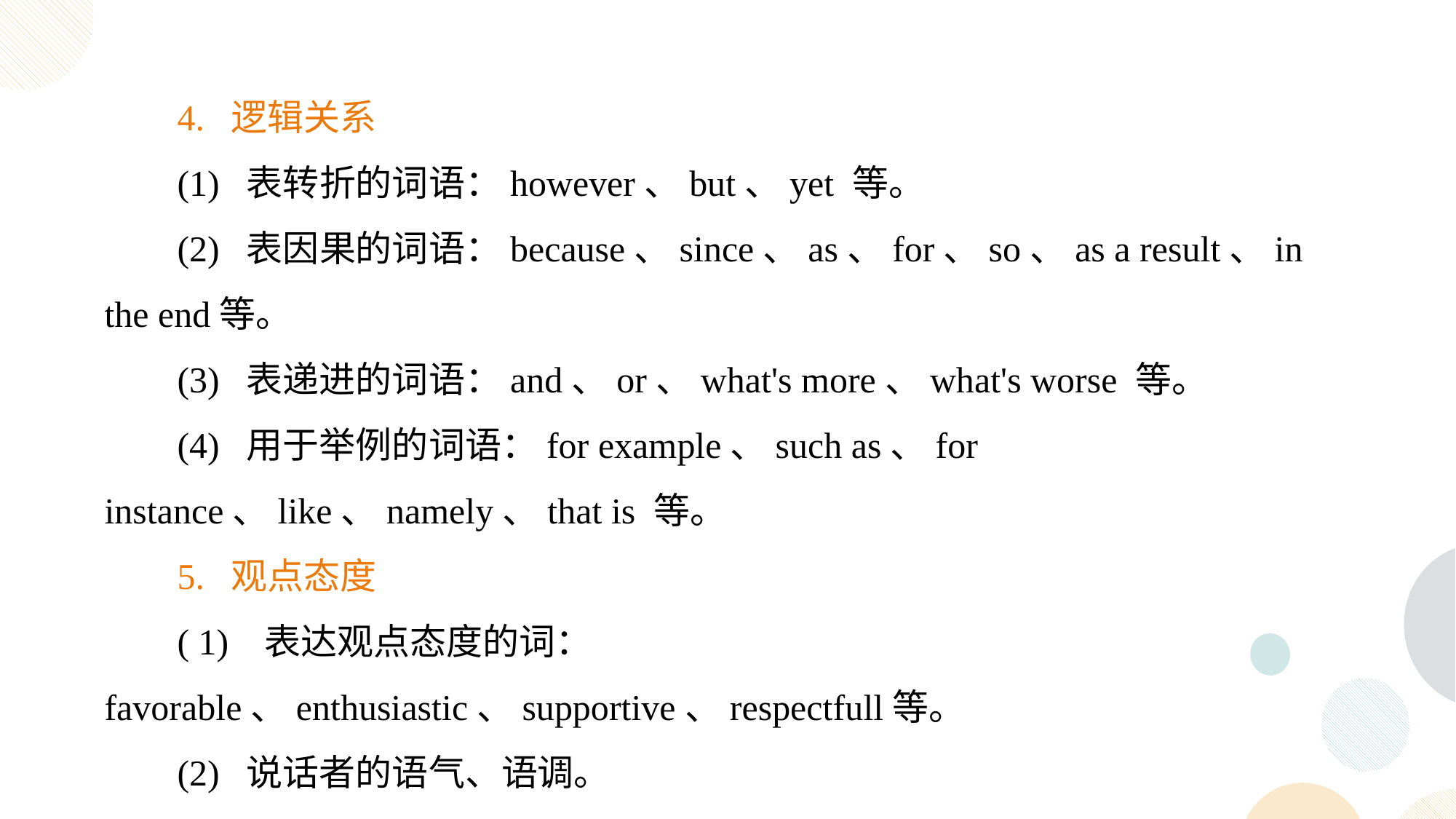

4.  逻辑关系
(1)  表转折的词语：however、but、yet 等。
(2)  表因果的词语：because、since、as、for、so、as a result、in the end等。
(3)  表递进的词语：and、or、what's more、what's worse 等。
(4)  用于举例的词语：for example、such as、for instance、like、namely、that is 等。
5.  观点态度
( 1)   表达观点态度的词：favorable、enthusiastic、supportive、respectfull等。
(2)  说话者的语气、语调。